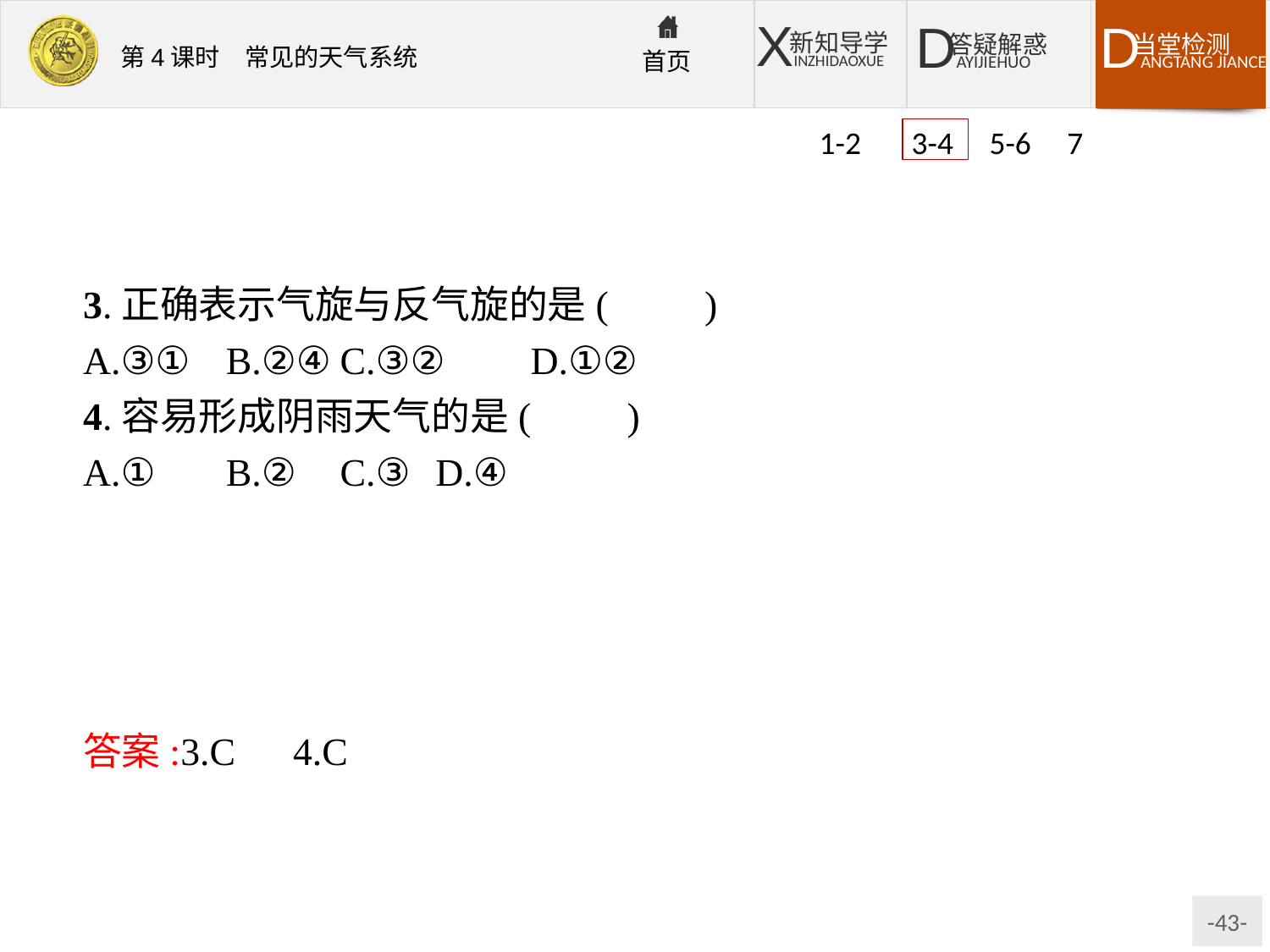

1-2       3-4     5-6     7

3.正确表示气旋与反气旋的是(　　)
A.③①	B.②④	C.③②	D.①②
4.容易形成阴雨天气的是(　　)
A.①	B.②	C.③	D.④
解析:第3题,气旋水平气流辐合,垂直方向以上升为主,所以对应③;反气旋水平气流辐散,垂直方向以下沉为主,所以对应②。第4题,③图垂直气流以上升为主,易冷却凝结,成云致雨,多阴雨天气。
答案:3.C　4.C